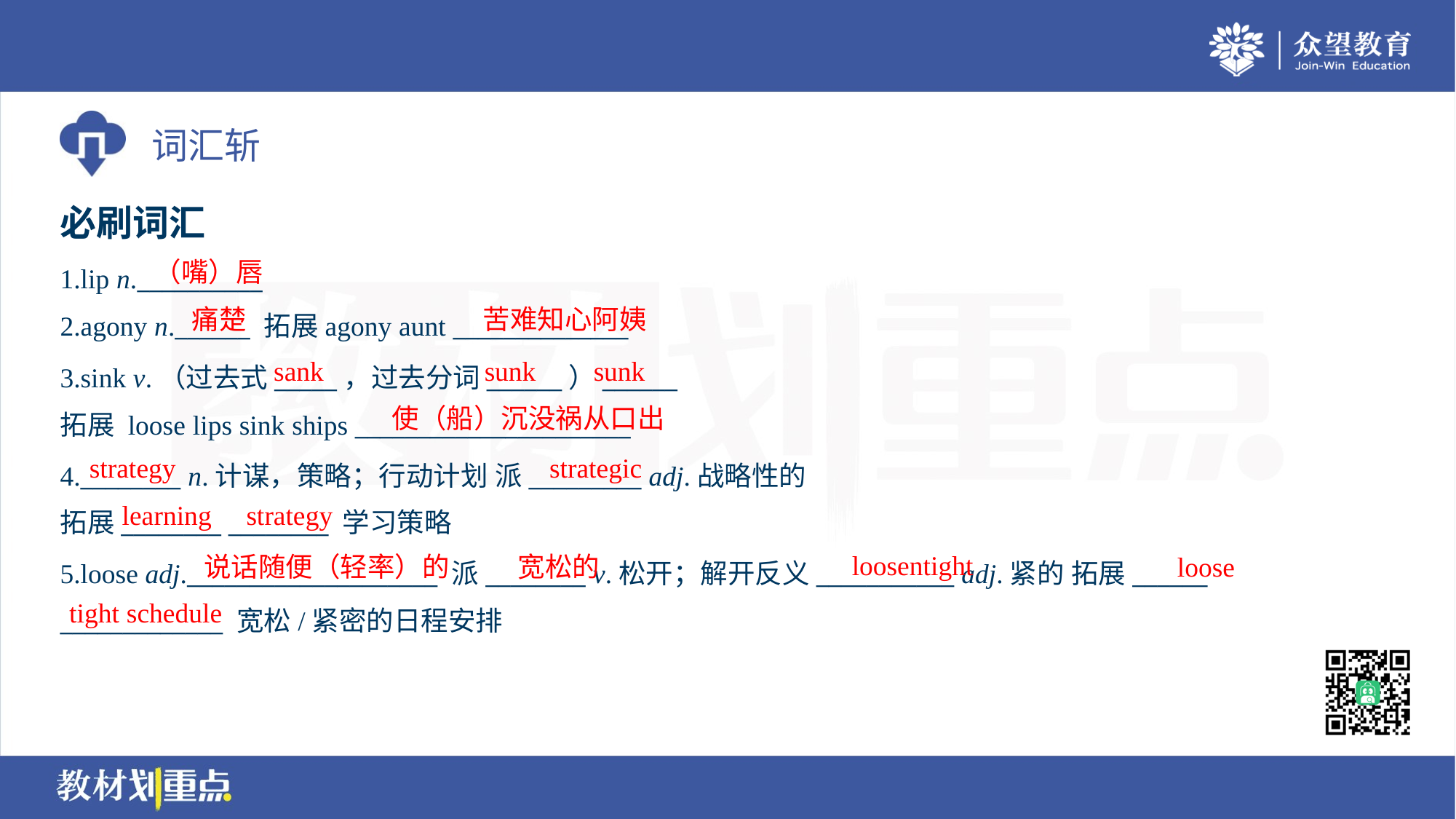

必刷词汇
（嘴）唇
1.lip n.__________
2.agony n.______ 拓展agony aunt ______________
痛楚
苦难知心阿姨
sank
sunk
sunk
3.sink v.（过去式_____，过去分词______）______
拓展 loose lips sink ships ______________________
使（船）沉没祸从口出
strategy
strategic
4.________ n.计谋，策略；行动计划 派_________ adj.战略性的
拓展________ ________ 学习策略
learning
strategy
loosentight
说话随便（轻率）的
宽松的
loose
5.loose adj.____________________ 派________ v.松开；解开反义___________ adj.紧的 拓展______
_____________ 宽松/紧密的日程安排
tight schedule